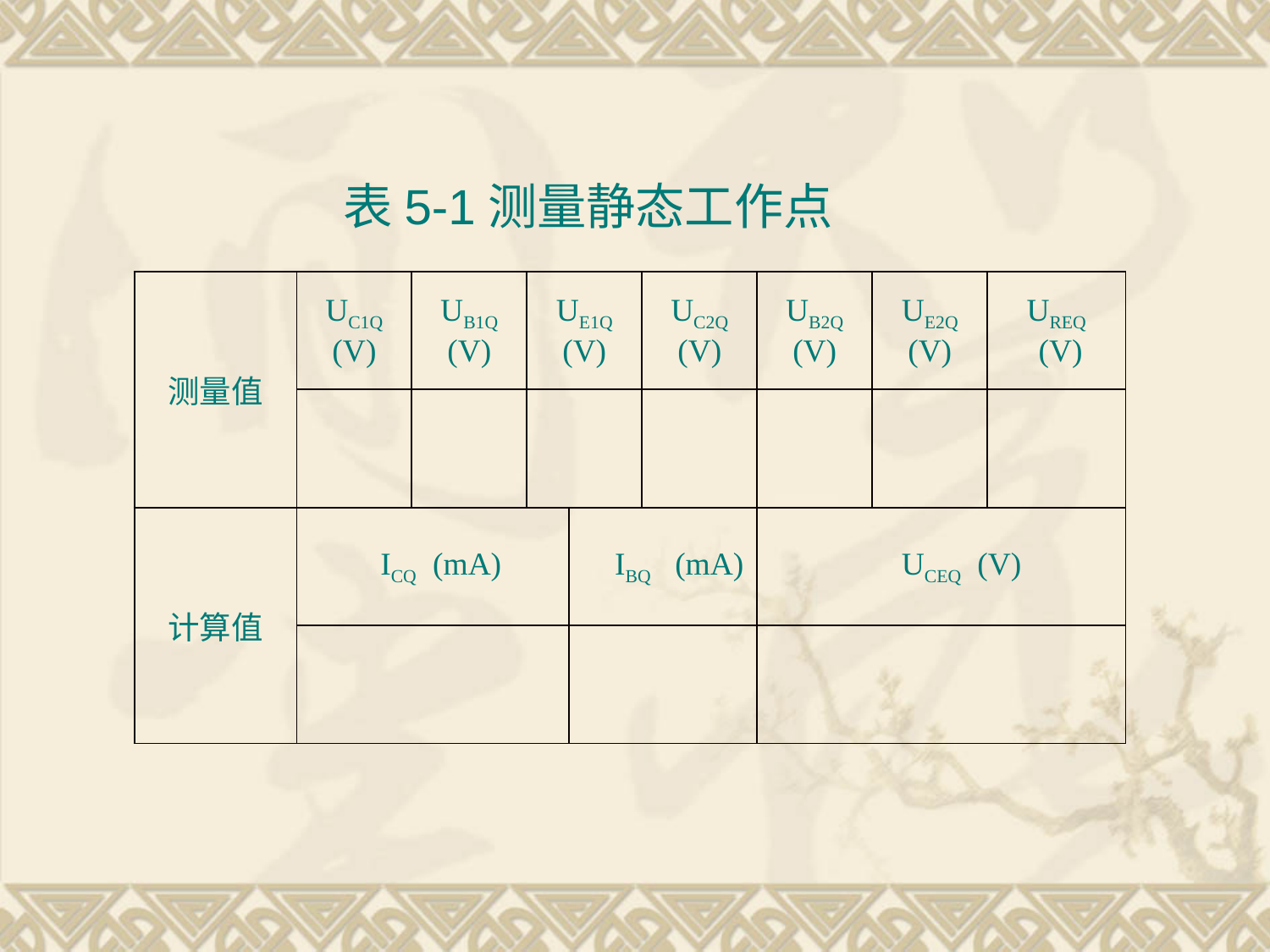

表5-1测量静态工作点
| 测量值 | UC1Q (V) | UB1Q (V) | UE1Q (V) |  | UC2Q (V) | UB2Q (V) | UE2Q (V) | UREQ (V) |
| --- | --- | --- | --- | --- | --- | --- | --- | --- |
|  |  |  |  |  |  |  |  |  |
| 计算值 | ICQ (mA) |  |  | IBQ (mA) |  | UCEQ (V) |  |  |
|  |  |  |  |  |  |  |  |  |